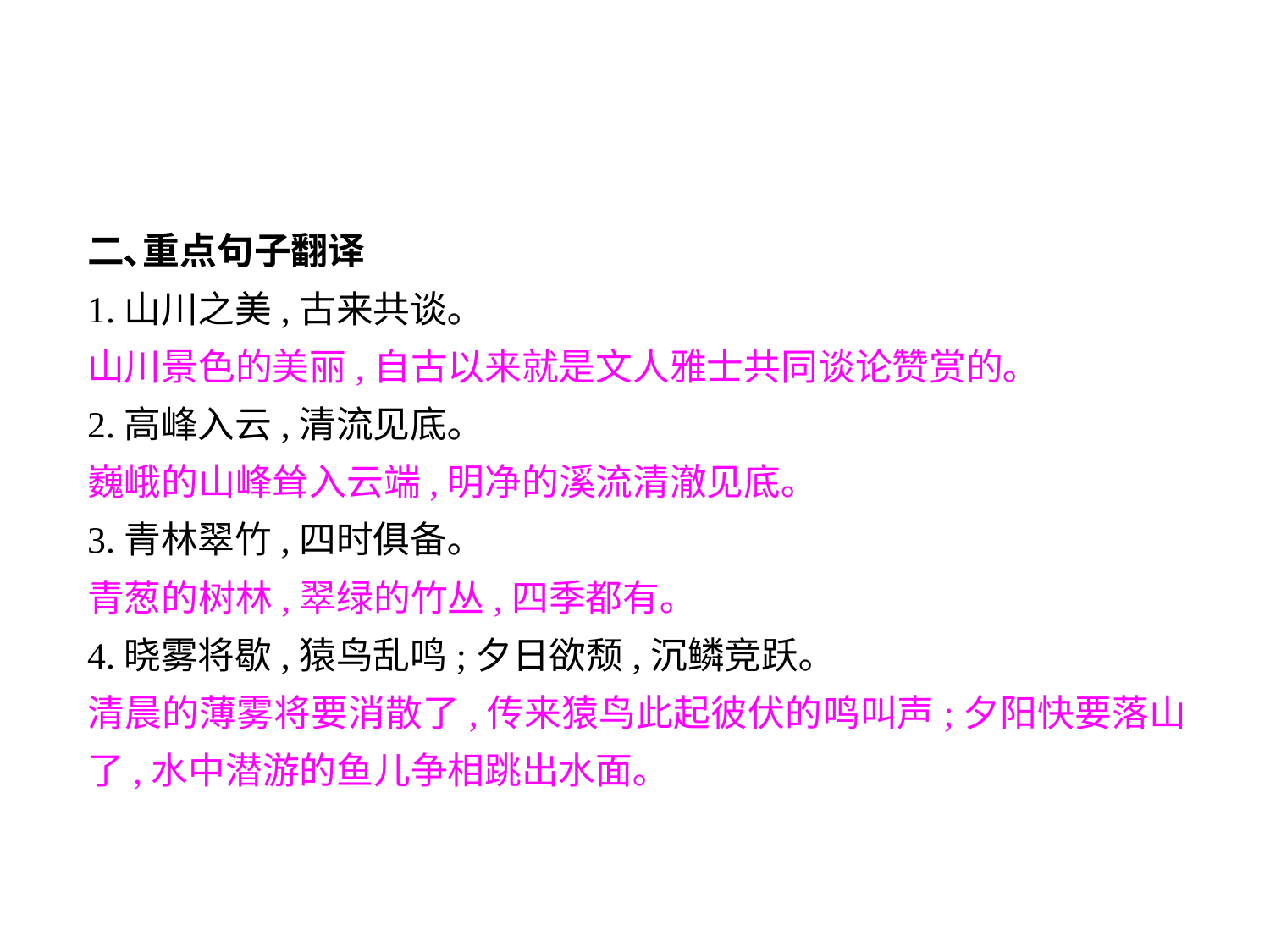

二､重点句子翻译
1.山川之美,古来共谈｡
山川景色的美丽,自古以来就是文人雅士共同谈论赞赏的｡
2.高峰入云,清流见底｡
巍峨的山峰耸入云端,明净的溪流清澈见底｡
3.青林翠竹,四时俱备｡
青葱的树林,翠绿的竹丛,四季都有｡
4.晓雾将歇,猿鸟乱鸣;夕日欲颓,沉鳞竞跃｡
清晨的薄雾将要消散了,传来猿鸟此起彼伏的鸣叫声;夕阳快要落山了,水中潜游的鱼儿争相跳出水面｡